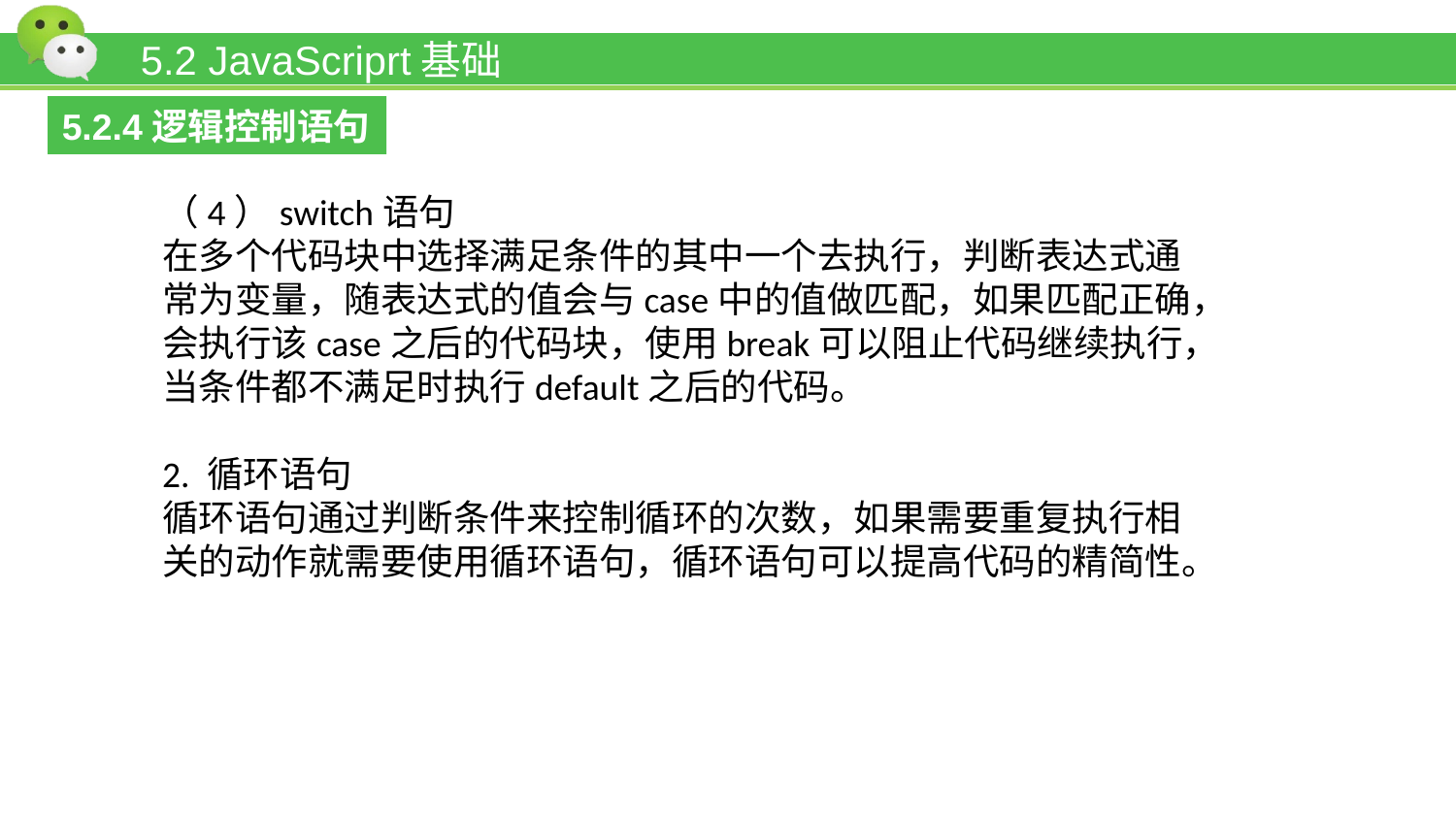

# 5.2 JavaScriprt基础
5.2.4逻辑控制语句
（4）switch语句
在多个代码块中选择满足条件的其中一个去执行，判断表达式通常为变量，随表达式的值会与case中的值做匹配，如果匹配正确，会执行该case之后的代码块，使用break可以阻止代码继续执行，当条件都不满足时执行default之后的代码。

2. 循环语句
循环语句通过判断条件来控制循环的次数，如果需要重复执行相关的动作就需要使用循环语句，循环语句可以提高代码的精简性。